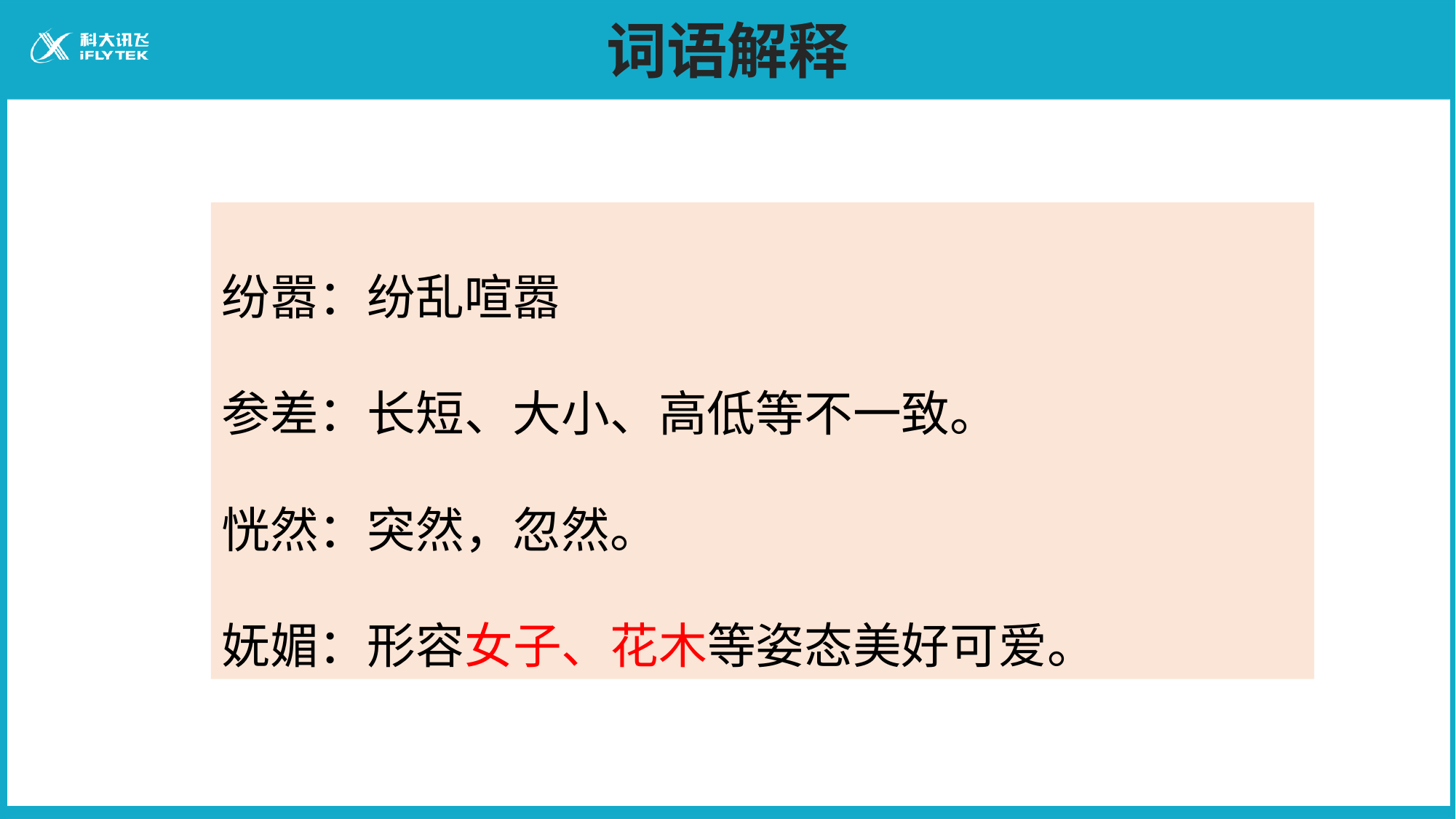

# 词语解释
纷嚣：纷乱喧嚣
参差：长短、大小、高低等不一致。
恍然：突然，忽然。
妩媚：形容女子、花木等姿态美好可爱。